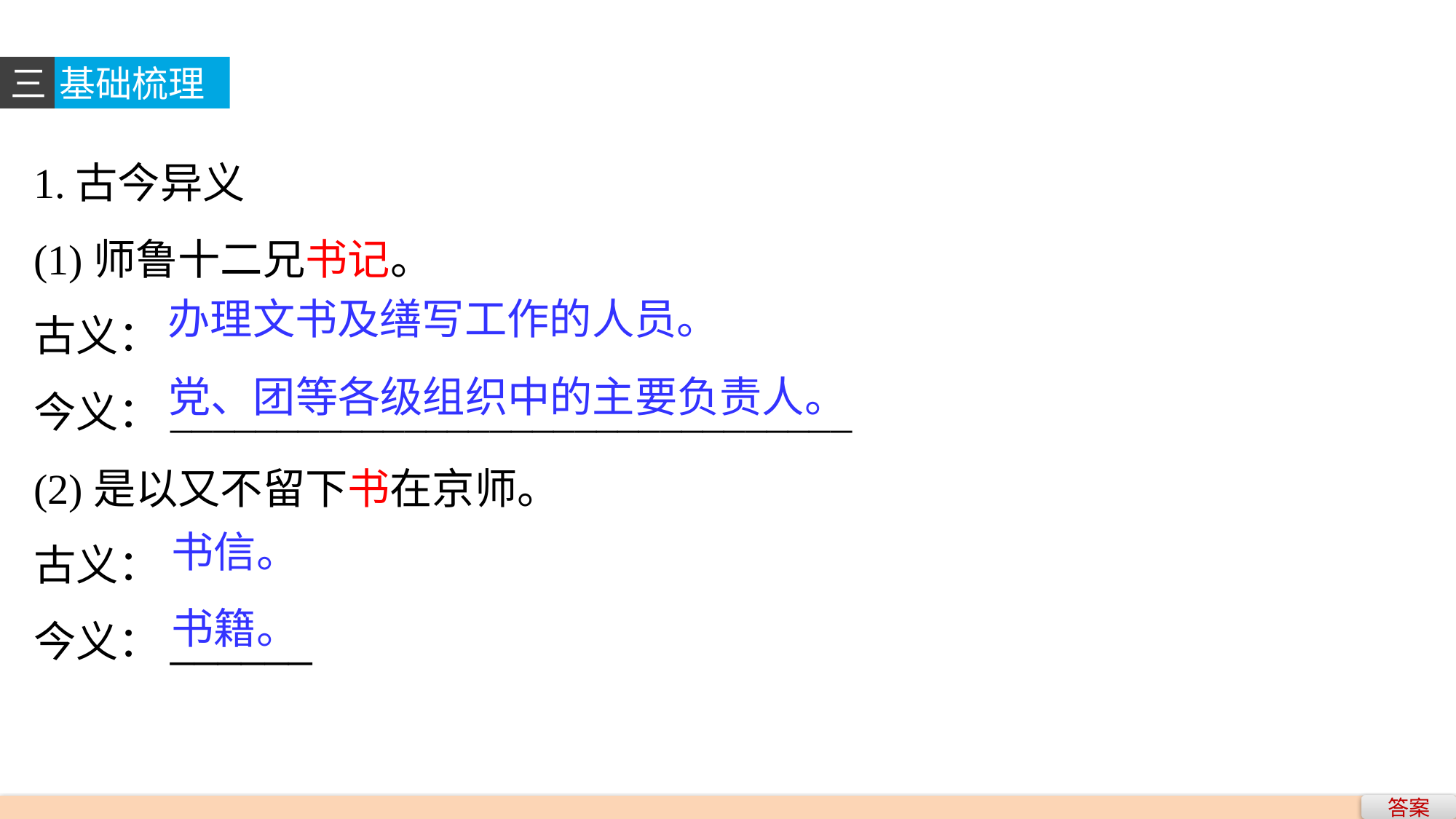

三
基础梳理
1.古今异义
(1)师鲁十二兄书记。
古义：
今义：________________________________
(2)是以又不留下书在京师。
古义：
今义：______
办理文书及缮写工作的人员。
党、团等各级组织中的主要负责人。
书信。
书籍。
答案